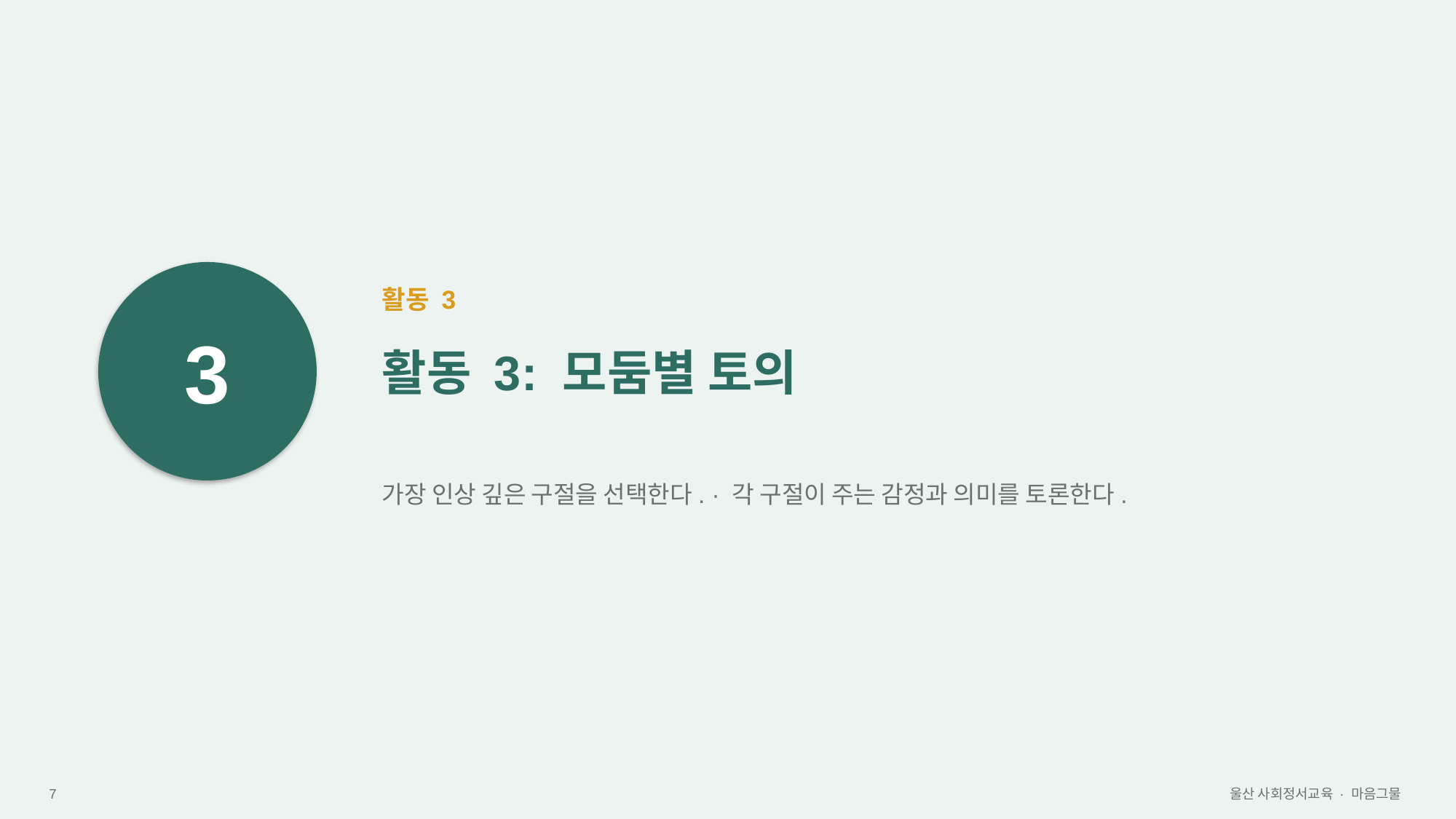

3
활동 3
활동 3: 모둠별 토의
가장 인상 깊은 구절을 선택한다. · 각 구절이 주는 감정과 의미를 토론한다.
7
울산 사회정서교육 · 마음그물